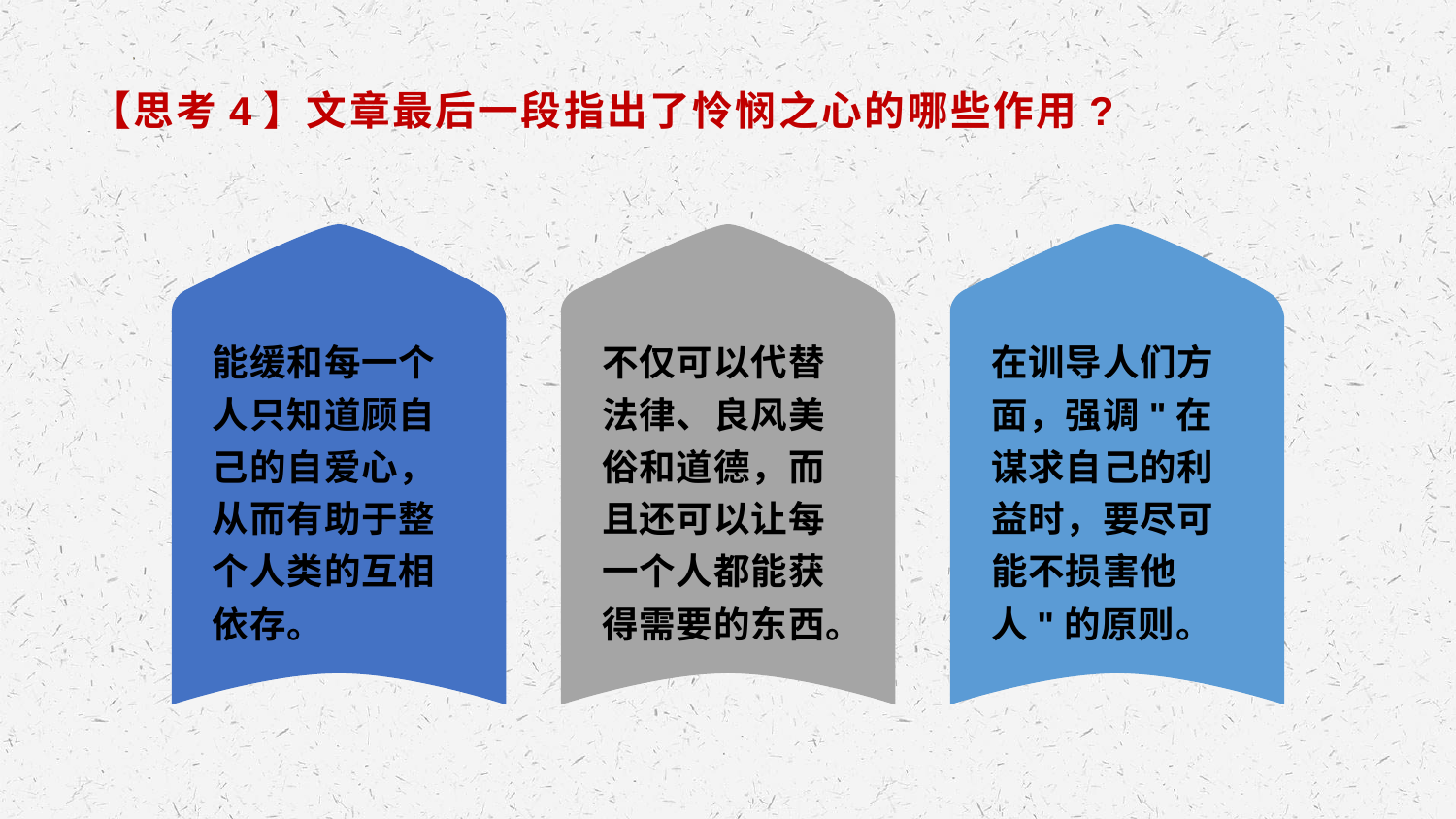

【思考4】文章最后一段指出了怜悯之心的哪些作用?

能缓和每一个人只知道顾自己的自爱心，从而有助于整个人类的互相依存。

不仅可以代替法律、良风美俗和道德，而且还可以让每一个人都能获得需要的东西。

在训导人们方面，强调"在谋求自己的利益时，要尽可能不损害他人"的原则。